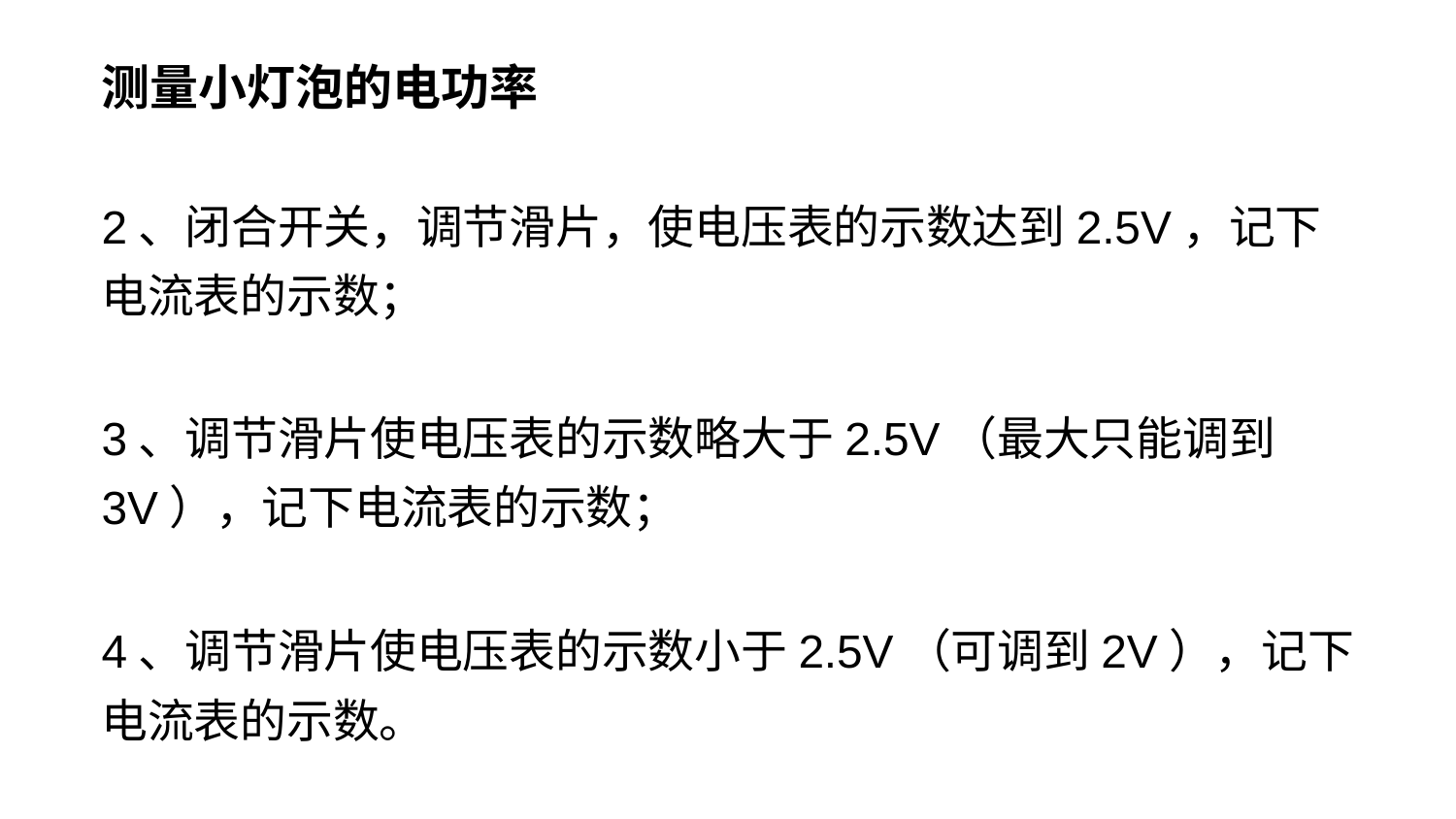

测量小灯泡的电功率
2、闭合开关，调节滑片，使电压表的示数达到2.5V，记下电流表的示数；
3、调节滑片使电压表的示数略大于2.5V（最大只能调到3V），记下电流表的示数；
4、调节滑片使电压表的示数小于2.5V（可调到2V），记下电流表的示数。